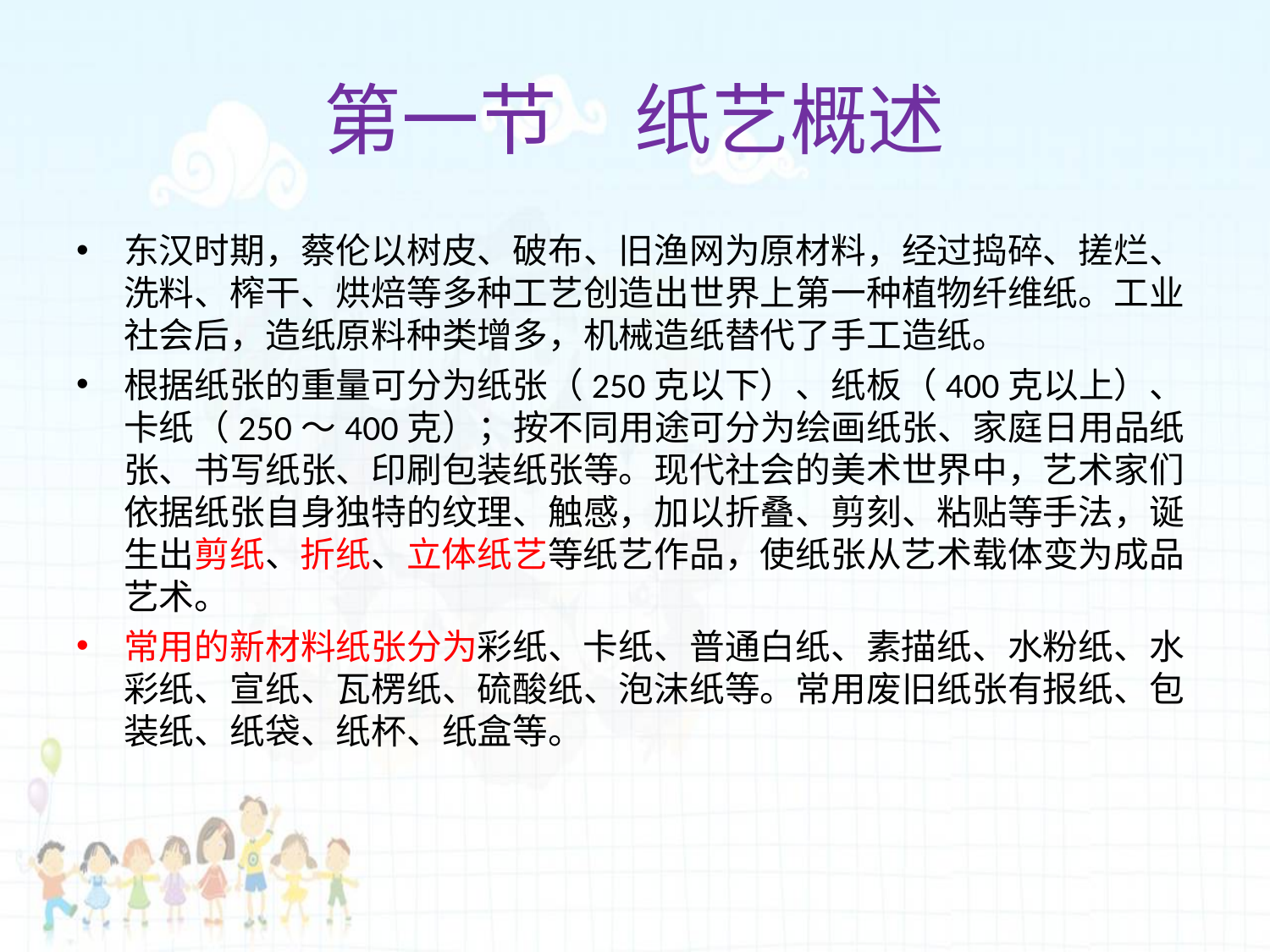

# 第一节 纸艺概述
东汉时期，蔡伦以树皮、破布、旧渔网为原材料，经过捣碎、搓烂、洗料、榨干、烘焙等多种工艺创造出世界上第一种植物纤维纸。工业社会后，造纸原料种类增多，机械造纸替代了手工造纸。
根据纸张的重量可分为纸张（250克以下）、纸板（400克以上）、卡纸（250～400克）；按不同用途可分为绘画纸张、家庭日用品纸张、书写纸张、印刷包装纸张等。现代社会的美术世界中，艺术家们依据纸张自身独特的纹理、触感，加以折叠、剪刻、粘贴等手法，诞生出剪纸、折纸、立体纸艺等纸艺作品，使纸张从艺术载体变为成品艺术。
常用的新材料纸张分为彩纸、卡纸、普通白纸、素描纸、水粉纸、水彩纸、宣纸、瓦楞纸、硫酸纸、泡沫纸等。常用废旧纸张有报纸、包装纸、纸袋、纸杯、纸盒等。